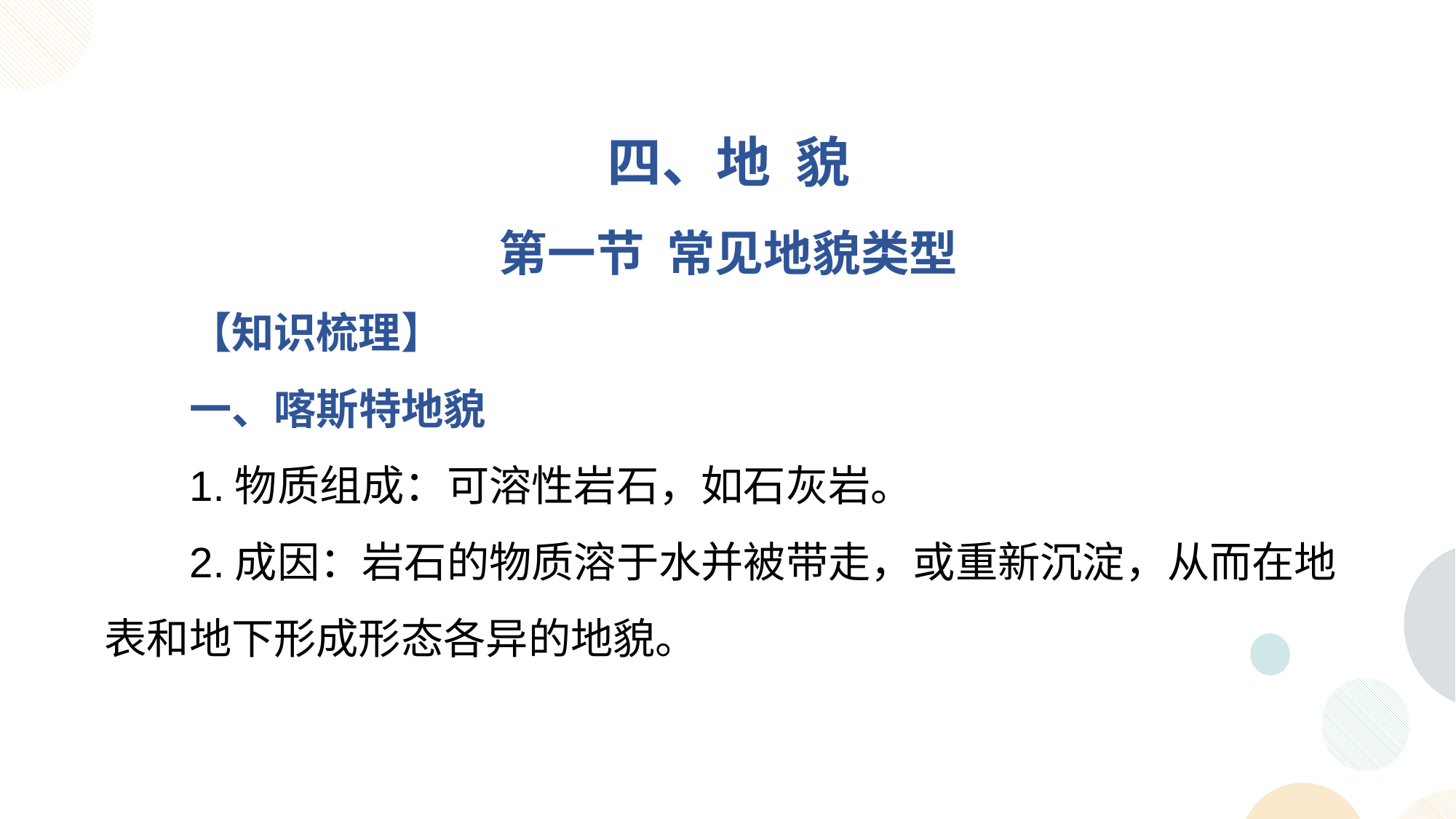

四、地  貌
第一节  常见地貌类型
【知识梳理】
一、喀斯特地貌
1.物质组成：可溶性岩石，如石灰岩。
2.成因：岩石的物质溶于水并被带走，或重新沉淀，从而在地表和地下形成形态各异的地貌。